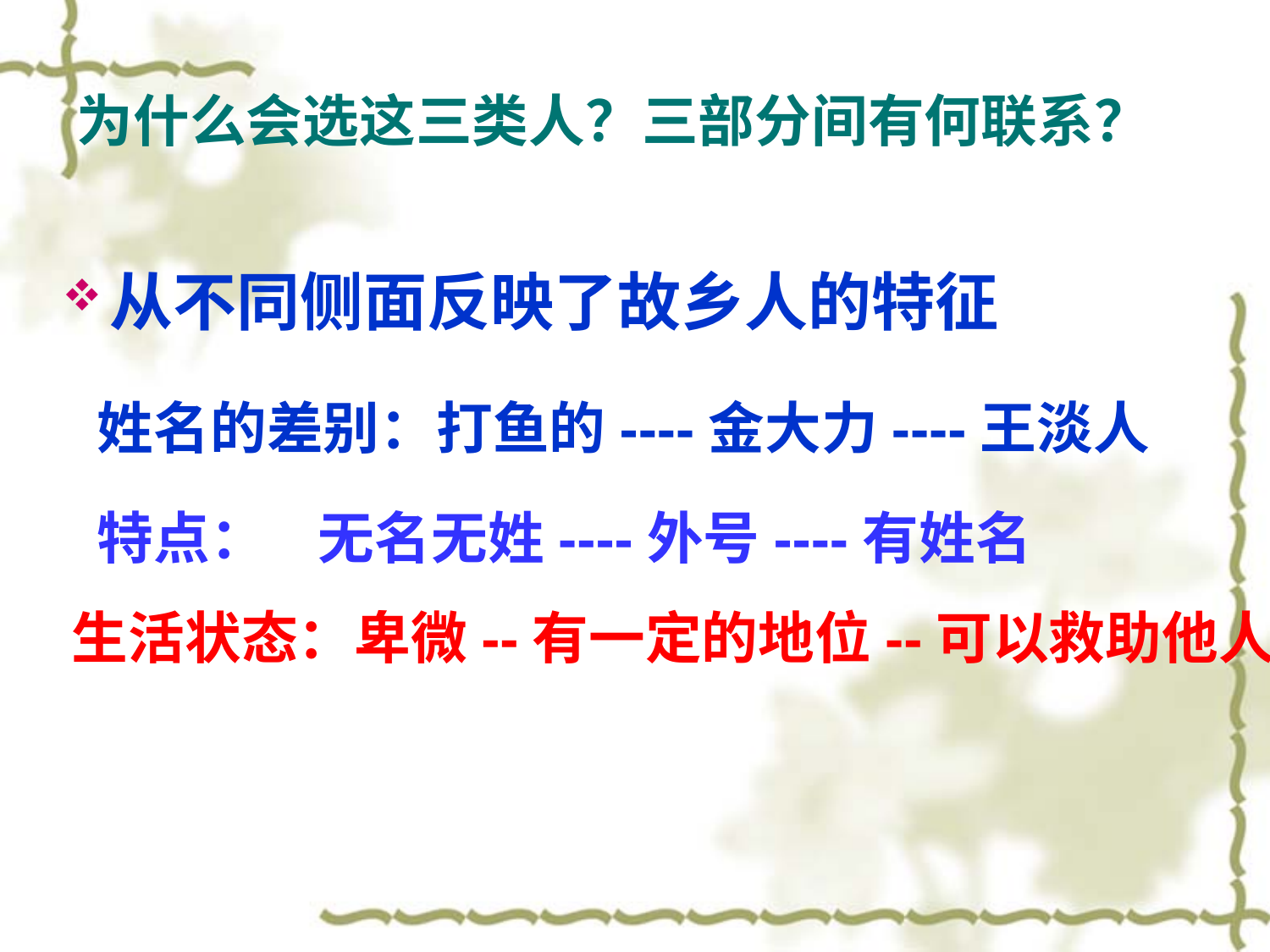

为什么会选这三类人？三部分间有何联系？
从不同侧面反映了故乡人的特征
姓名的差别：打鱼的----金大力----王淡人
特点：    无名无姓----外号----有姓名

生活状态：卑微--有一定的地位--可以救助他人